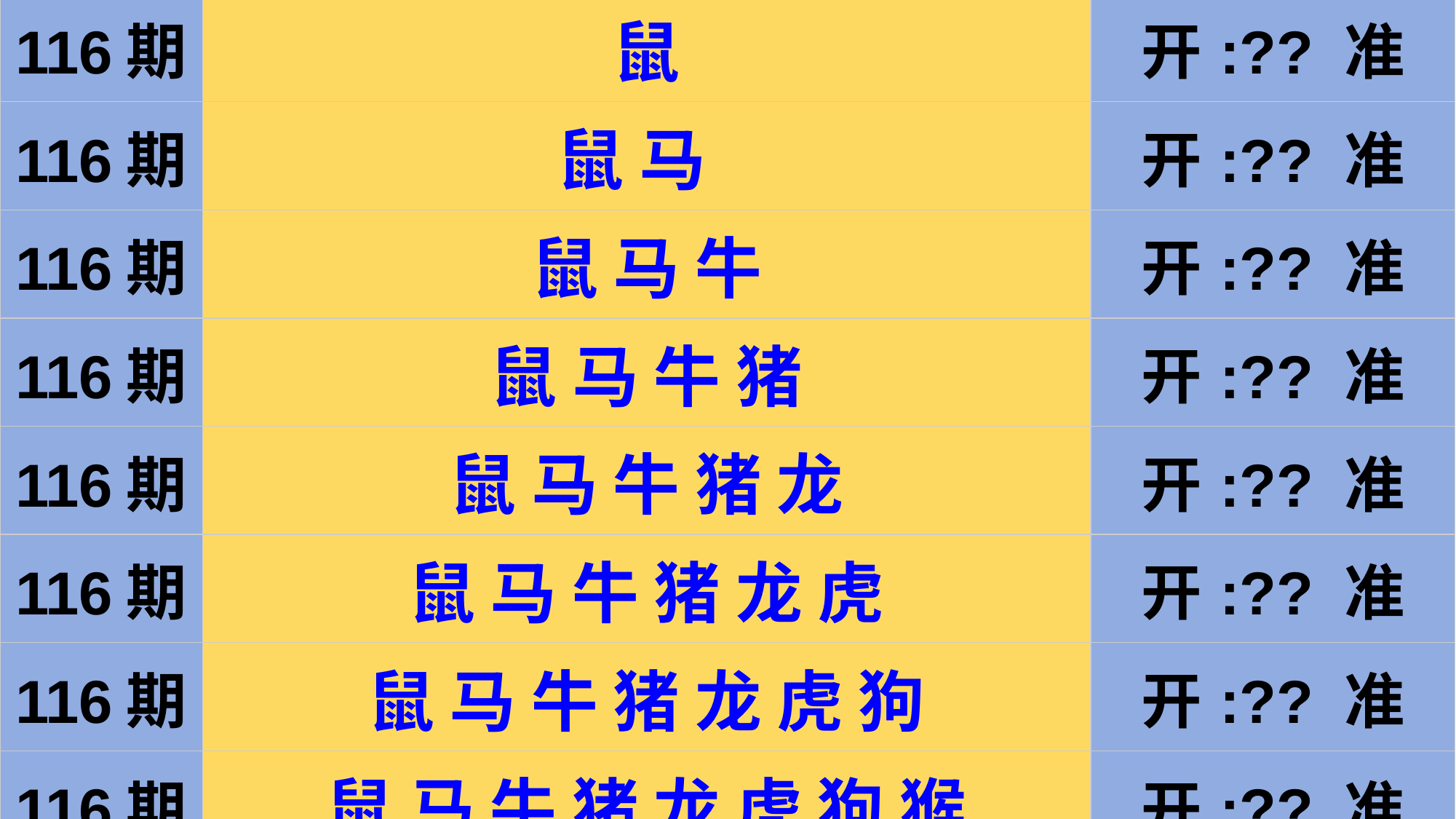

| 116期 | 鼠 | 开:?? 准 |
| --- | --- | --- |
| 116期 | 鼠 马 | 开:?? 准 |
| 116期 | 鼠 马 牛 | 开:?? 准 |
| 116期 | 鼠 马 牛 猪 | 开:?? 准 |
| 116期 | 鼠 马 牛 猪 龙 | 开:?? 准 |
| 116期 | 鼠 马 牛 猪 龙 虎 | 开:?? 准 |
| 116期 | 鼠 马 牛 猪 龙 虎 狗 | 开:?? 准 |
| 116期 | 鼠 马 牛 猪 龙 虎 狗 猴 | 开:?? 准 |
| 116期 | 鼠 马 牛 猪 龙 虎 狗 猴 鸡 | 开:?? 准 |
#